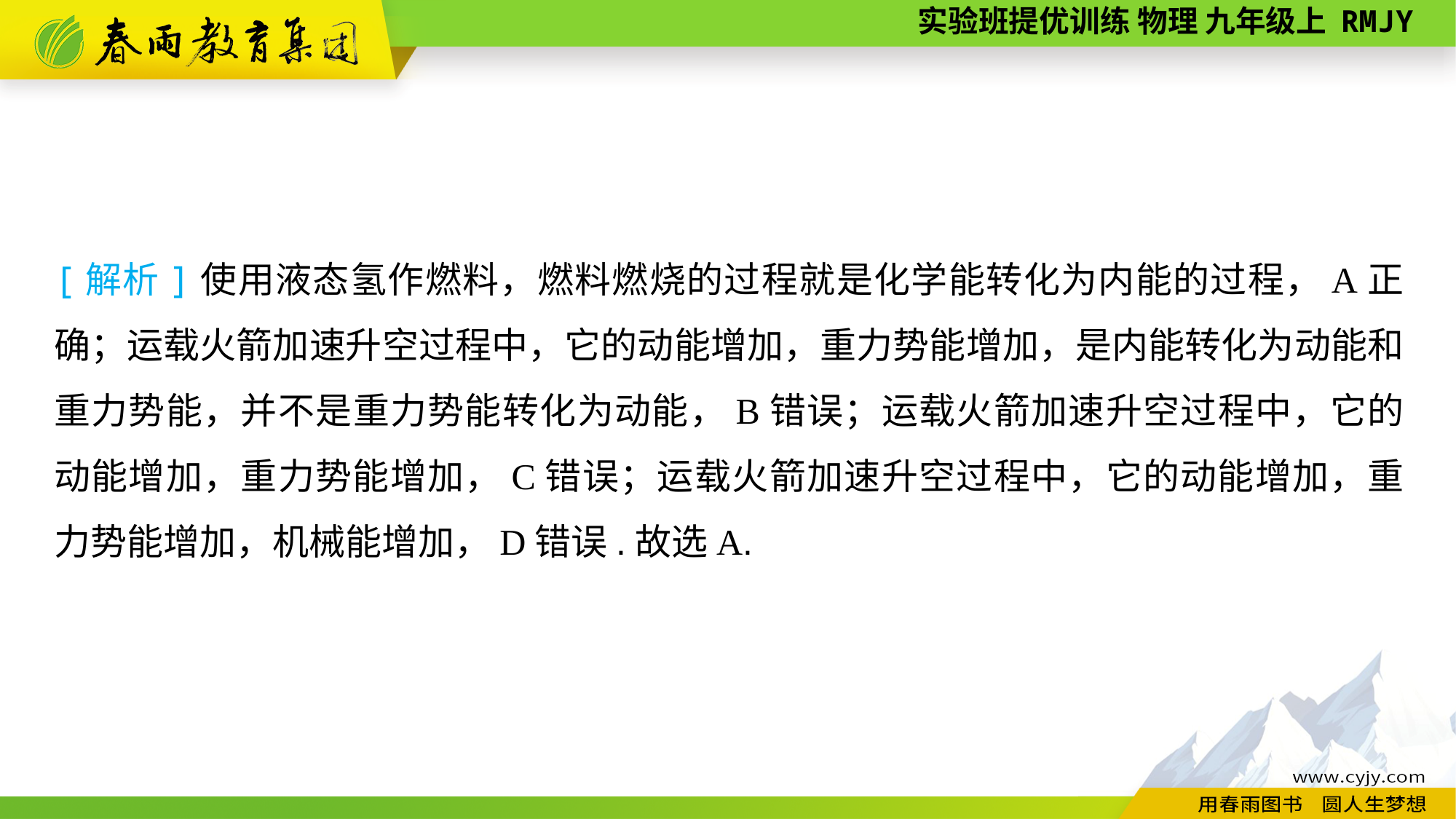

[解析]使用液态氢作燃料，燃料燃烧的过程就是化学能转化为内能的过程，A正确；运载火箭加速升空过程中，它的动能增加，重力势能增加，是内能转化为动能和重力势能，并不是重力势能转化为动能，B错误；运载火箭加速升空过程中，它的动能增加，重力势能增加，C错误；运载火箭加速升空过程中，它的动能增加，重力势能增加，机械能增加，D错误.故选A.